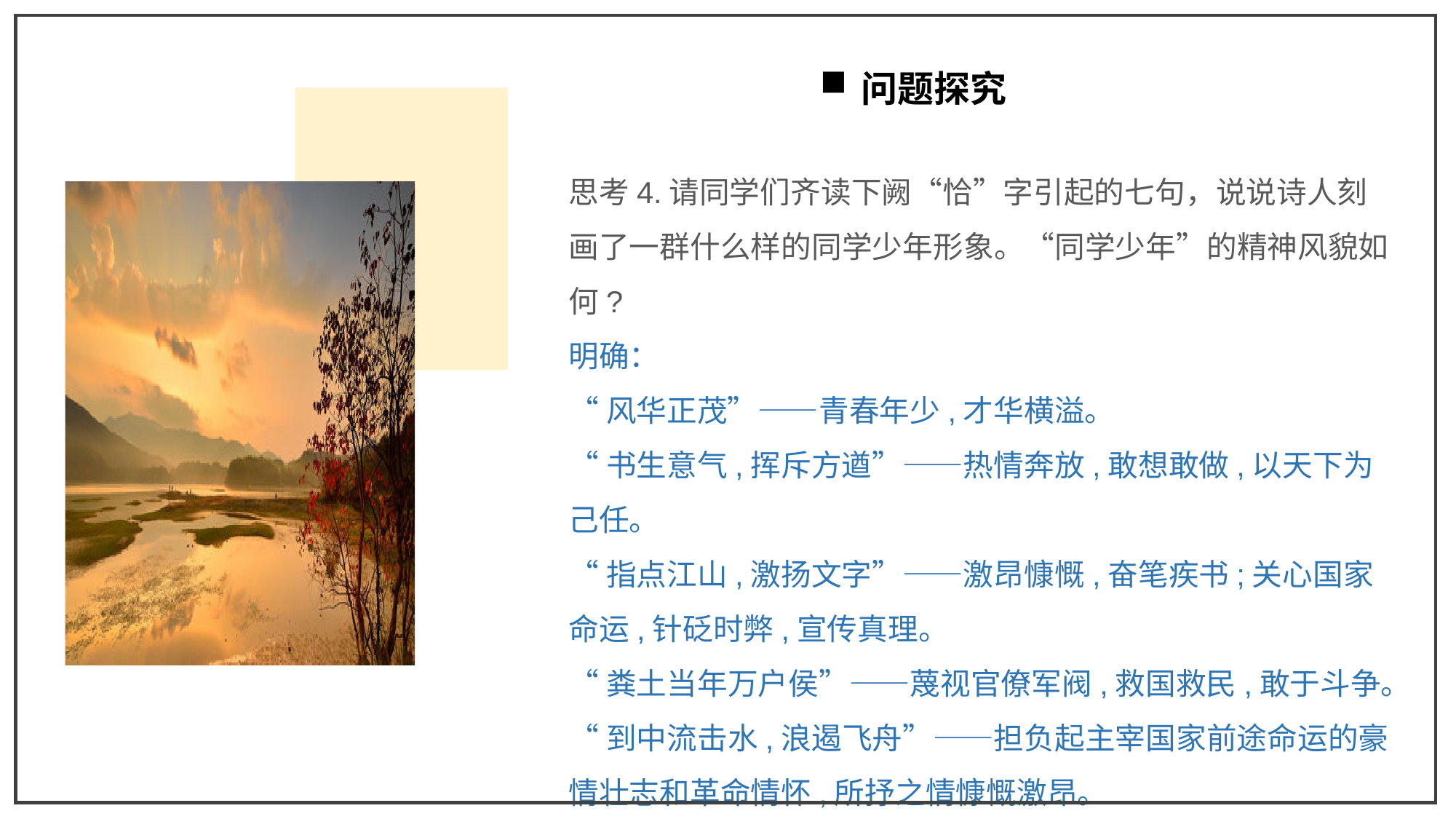

问题探究

思考4.请同学们齐读下阙“恰”字引起的七句，说说诗人刻画了一群什么样的同学少年形象。“同学少年”的精神风貌如何?
明确：
“风华正茂”——青春年少,才华横溢。
“书生意气,挥斥方遒”——热情奔放,敢想敢做,以天下为己任。
“指点江山,激扬文字”——激昂慷慨,奋笔疾书;关心国家命运,针砭时弊,宣传真理。
“粪土当年万户侯”——蔑视官僚军阀,救国救民,敢于斗争。
“到中流击水,浪遏飞舟”——担负起主宰国家前途命运的豪情壮志和革命情怀,所抒之情慷慨激昂。